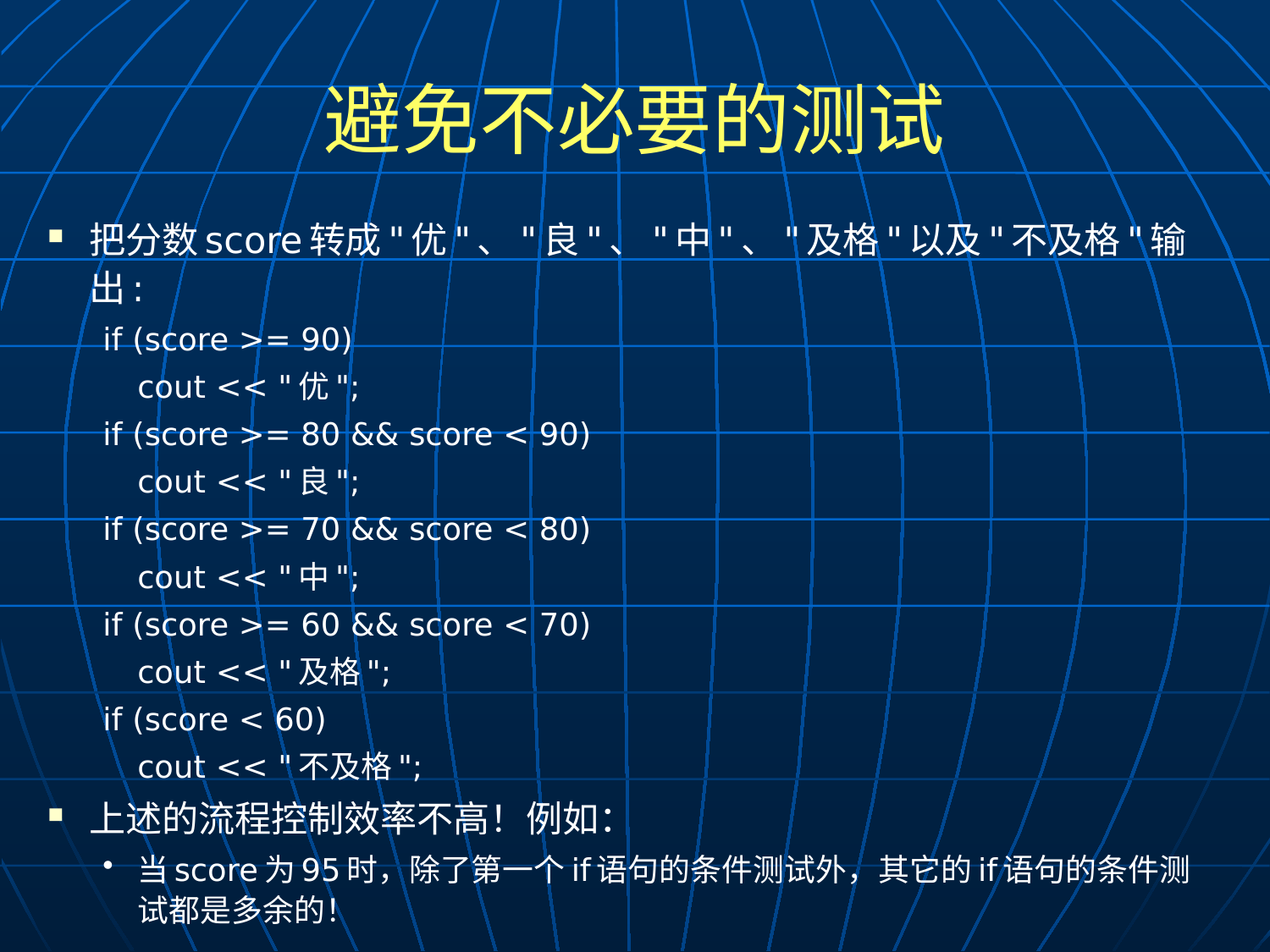

# 避免不必要的测试
把分数score转成"优"、"良"、"中"、"及格"以及"不及格"输出:
if (score >= 90)
	cout << "优";
if (score >= 80 && score < 90)
	cout << "良";
if (score >= 70 && score < 80)
	cout << "中";
if (score >= 60 && score < 70)
	cout << "及格";
if (score < 60)
	cout << "不及格";
上述的流程控制效率不高！例如：
当score为95时，除了第一个if语句的条件测试外，其它的if语句的条件测试都是多余的！